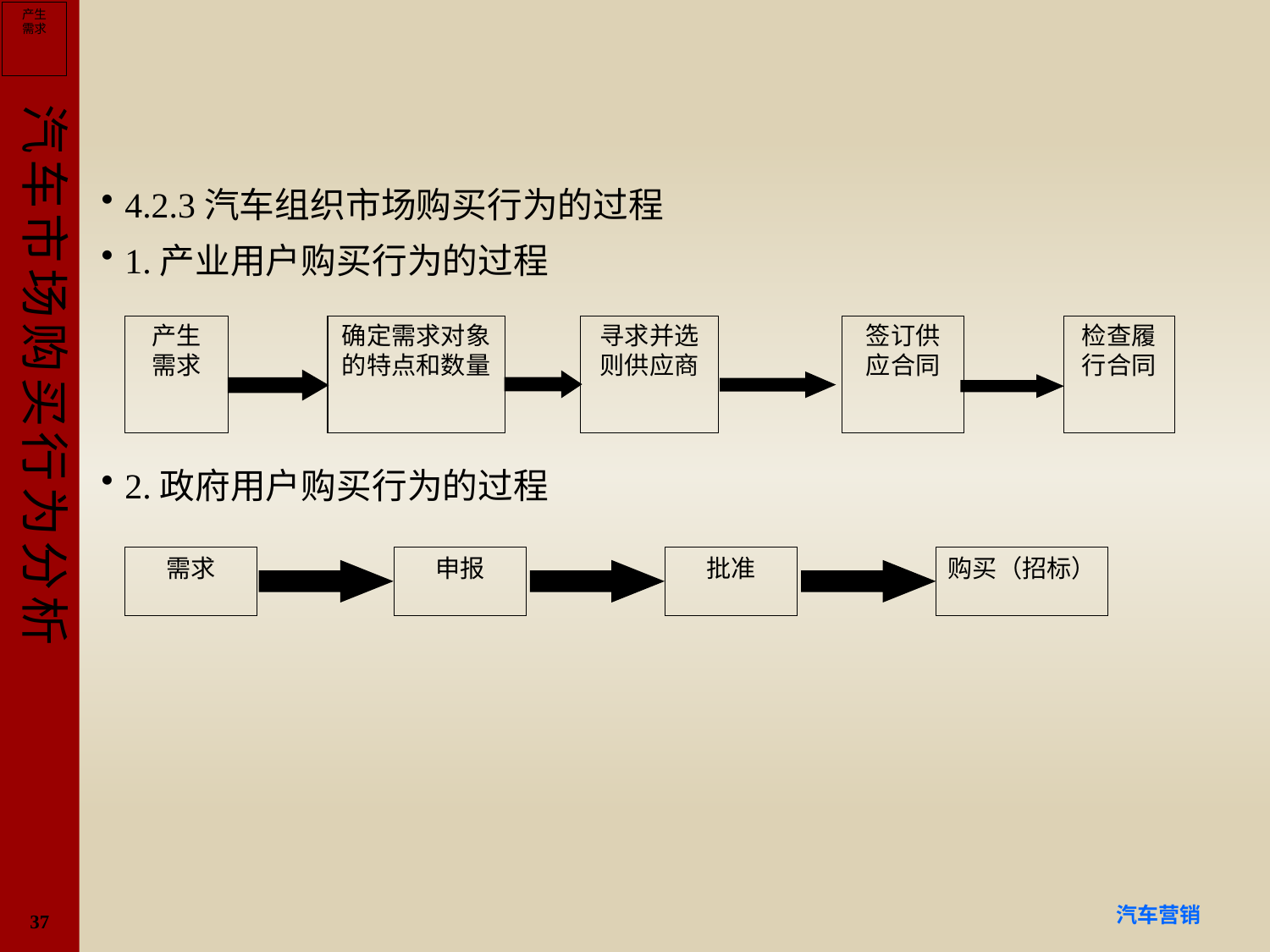

产生
需求

#
4.2.3汽车组织市场购买行为的过程
1.产业用户购买行为的过程

2.政府用户购买行为的过程

产生
需求
确定需求对象
的特点和数量
寻求并选
则供应商
签订供
应合同
检查履
行合同

需求
批准
购买（招标）

申报
37